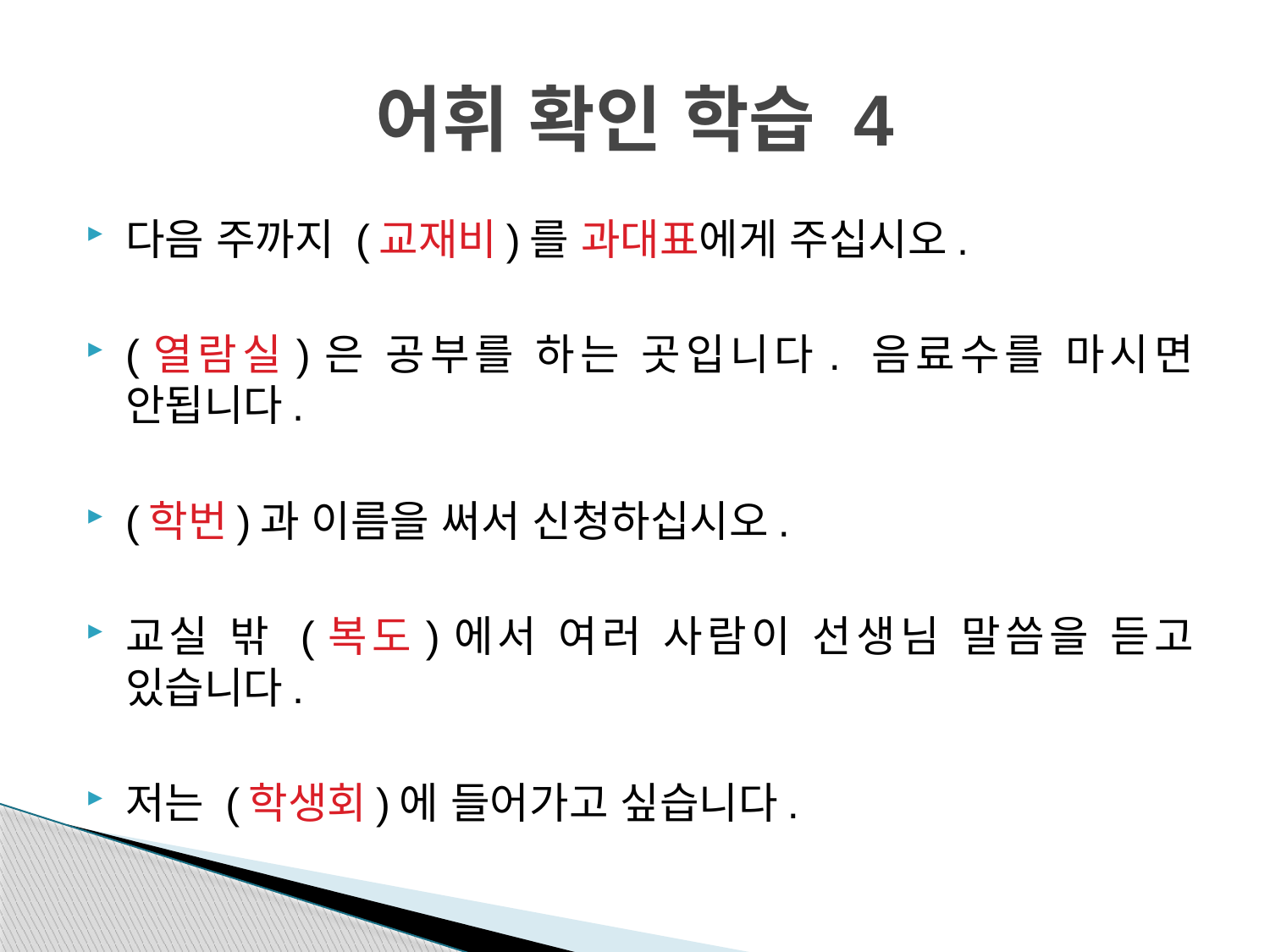

# 어휘 확인 학습 4
다음 주까지 (교재비)를 과대표에게 주십시오.

(열람실)은 공부를 하는 곳입니다. 음료수를 마시면 안됩니다.

(학번)과 이름을 써서 신청하십시오.

교실 밖 (복도)에서 여러 사람이 선생님 말씀을 듣고 있습니다.

저는 (학생회)에 들어가고 싶습니다.